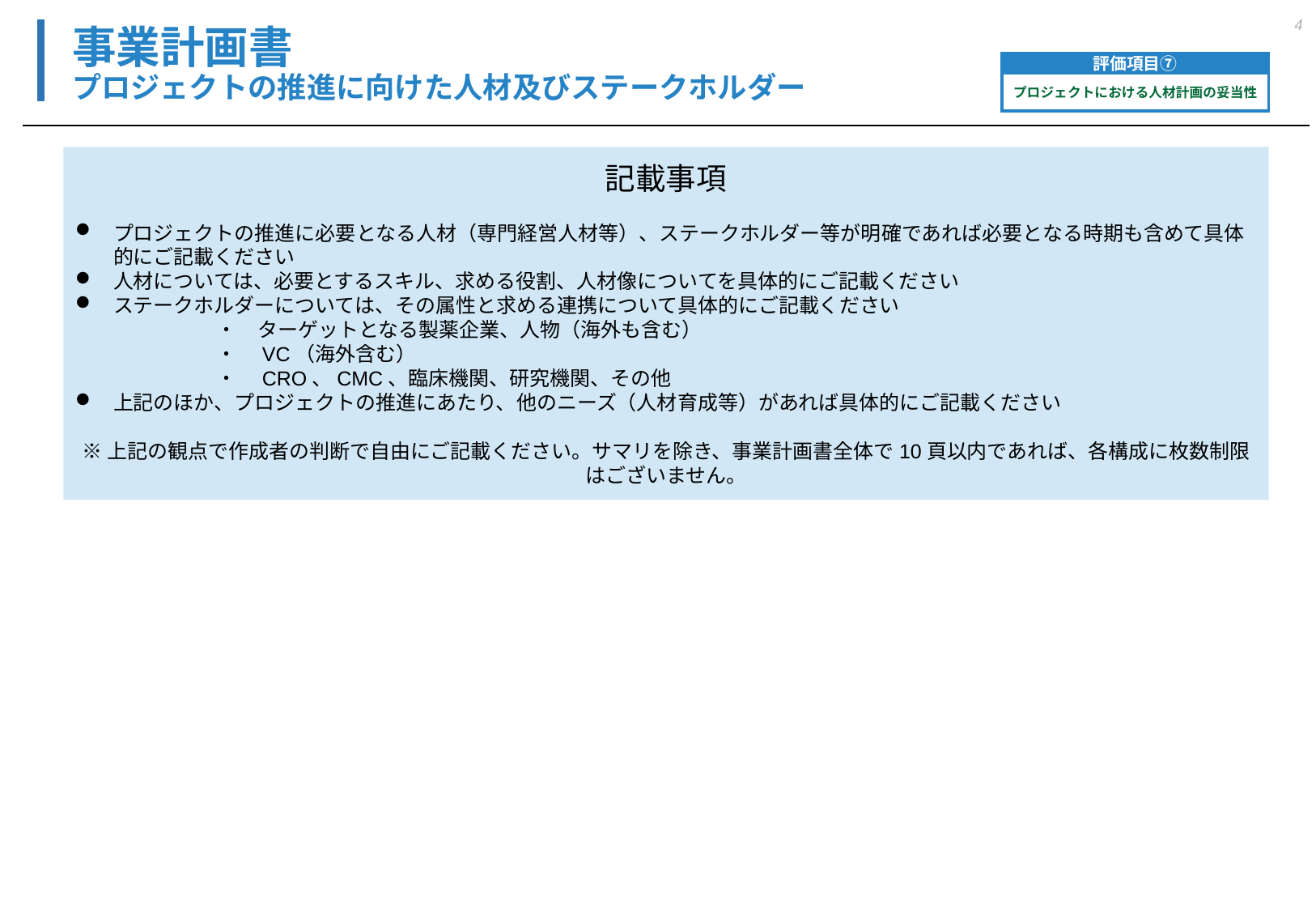

4
# 事業計画書 プロジェクトの推進に向けた人材及びステークホルダー
評価項目⑦
プロジェクトにおける人材計画の妥当性
記載事項

プロジェクトの推進に必要となる人材（専門経営人材等）、ステークホルダー等が明確であれば必要となる時期も含めて具体的にご記載ください
人材については、必要とするスキル、求める役割、人材像についてを具体的にご記載ください
ステークホルダーについては、その属性と求める連携について具体的にご記載ください
　　　　　　　・　ターゲットとなる製薬企業、人物（海外も含む）
　　　　　　　・　VC（海外含む）
　　　　　　　・　CRO、CMC、臨床機関、研究機関、その他
上記のほか、プロジェクトの推進にあたり、他のニーズ（人材育成等）があれば具体的にご記載ください

※上記の観点で作成者の判断で自由にご記載ください。サマリを除き、事業計画書全体で10頁以内であれば、各構成に枚数制限はございません。